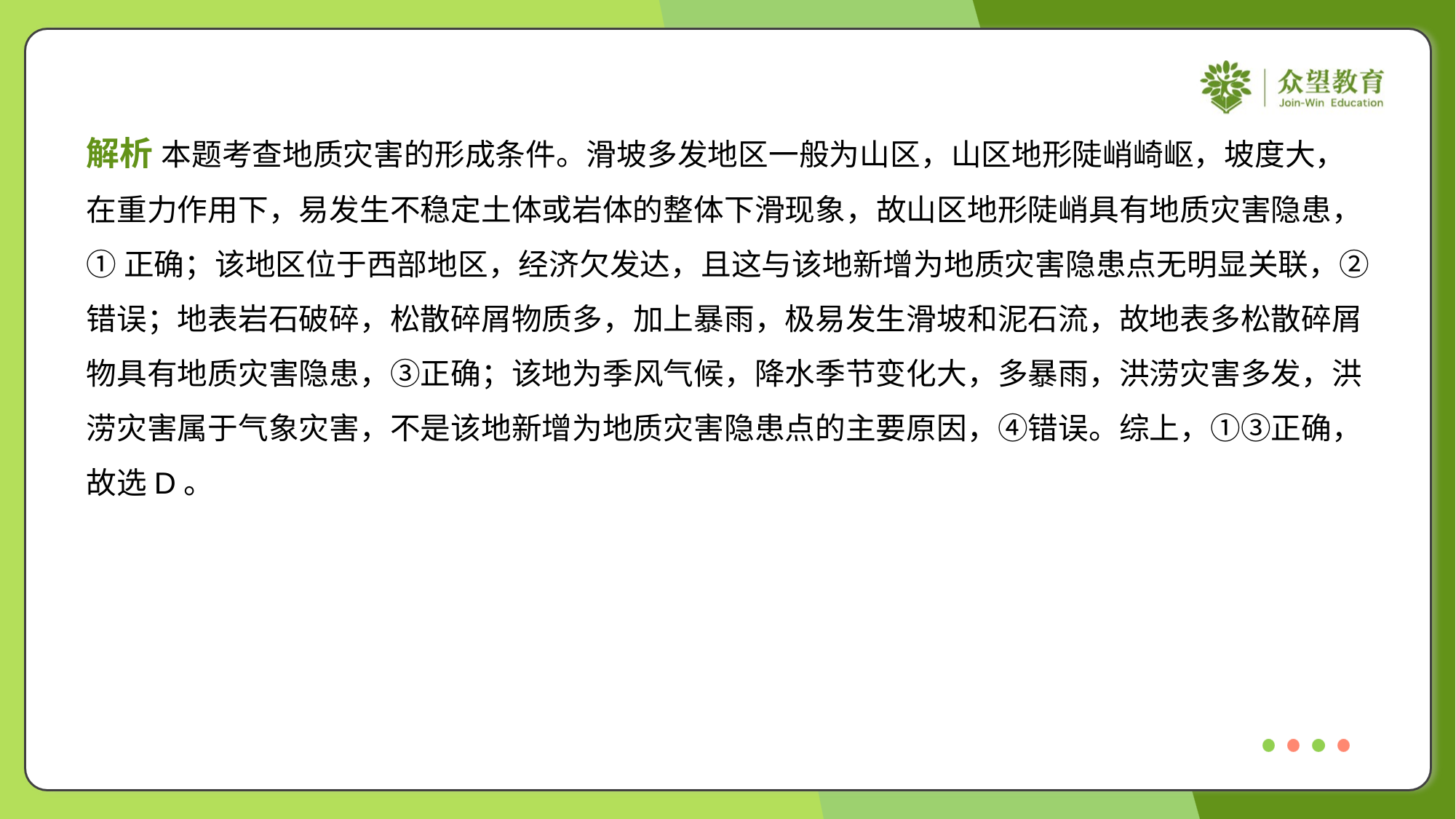

解析 本题考查地质灾害的形成条件。滑坡多发地区一般为山区，山区地形陡峭崎岖，坡度大，
在重力作用下，易发生不稳定土体或岩体的整体下滑现象，故山区地形陡峭具有地质灾害隐患，
①正确；该地区位于西部地区，经济欠发达，且这与该地新增为地质灾害隐患点无明显关联，②
错误；地表岩石破碎，松散碎屑物质多，加上暴雨，极易发生滑坡和泥石流，故地表多松散碎屑
物具有地质灾害隐患，③正确；该地为季风气候，降水季节变化大，多暴雨，洪涝灾害多发，洪
涝灾害属于气象灾害，不是该地新增为地质灾害隐患点的主要原因，④错误。综上，①③正确，
故选D。